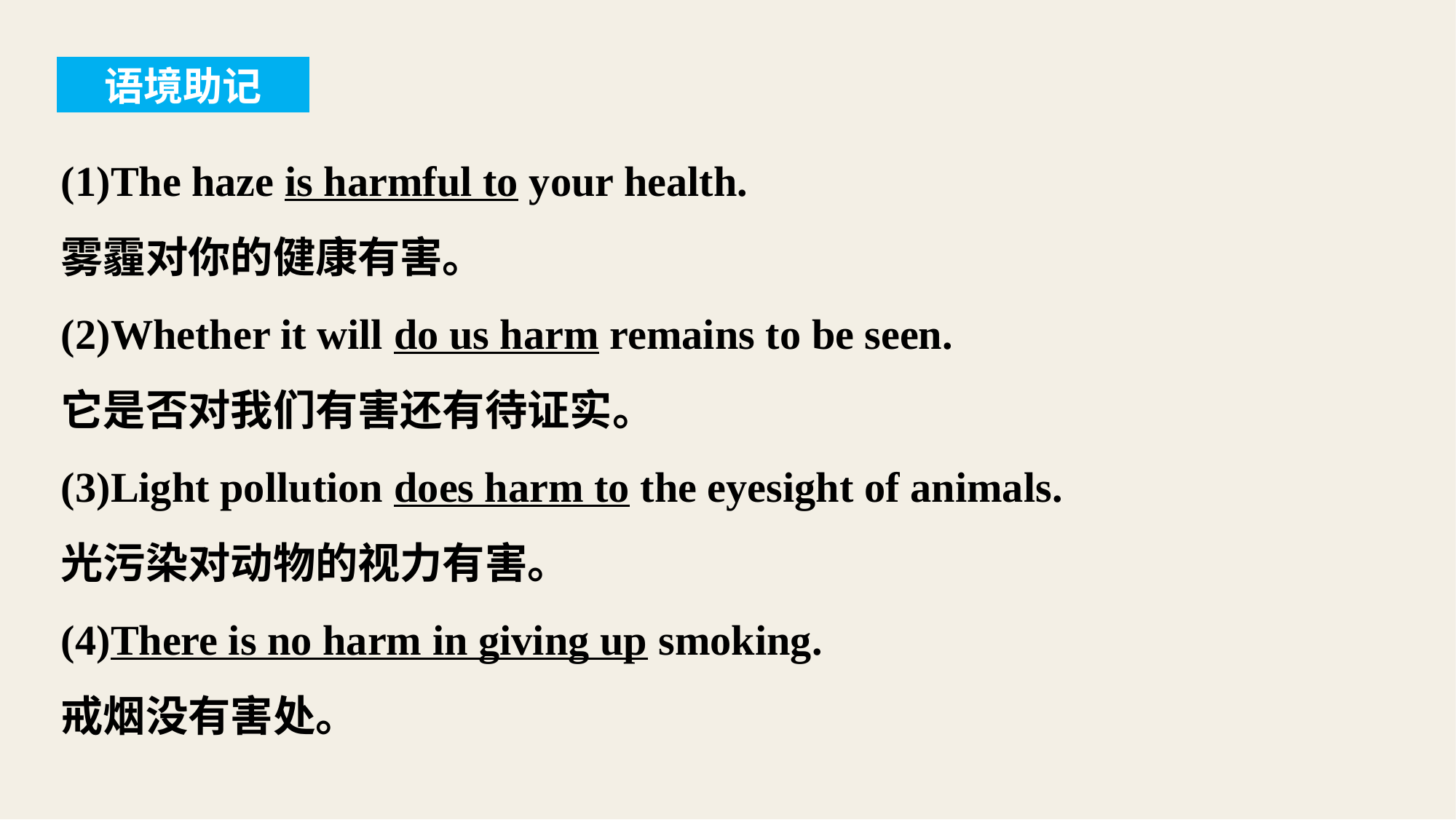

语境助记
(1)The haze is harmful to your health.
雾霾对你的健康有害。
(2)Whether it will do us harm remains to be seen.
它是否对我们有害还有待证实。
(3)Light pollution does harm to the eyesight of animals.
光污染对动物的视力有害。
(4)There is no harm in giving up smoking.
戒烟没有害处。